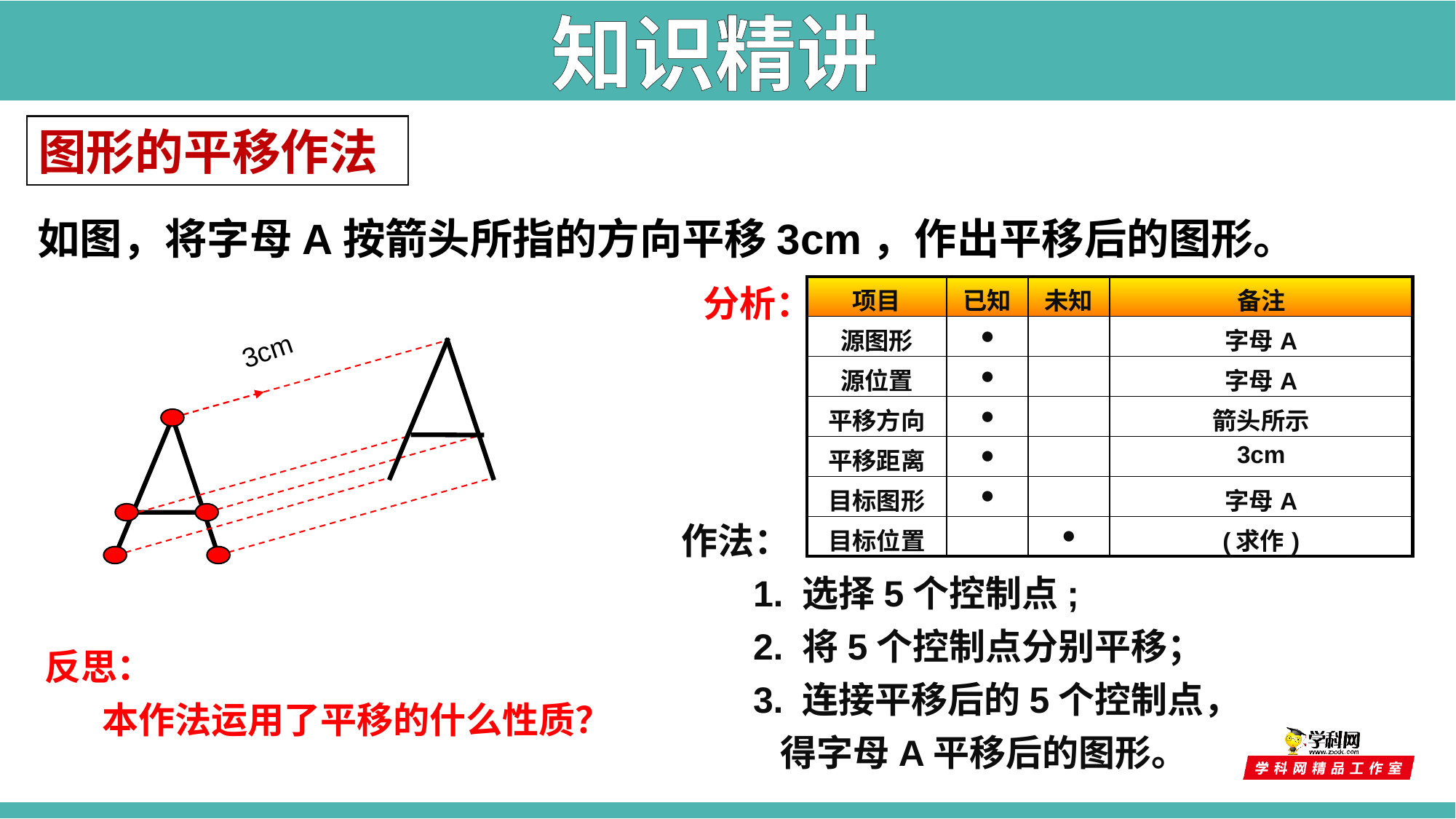

知识精讲
图形的平移作法
如图，将字母A按箭头所指的方向平移3cm，作出平移后的图形。
分析：
| 项目 | 已知 | 未知 | 备注 |
| --- | --- | --- | --- |
| 源图形 | ● |  | 字母A |
| 源位置 | ● |  | 字母A |
| 平移方向 | ● |  | 箭头所示 |
| 平移距离 | ● |  | 3cm |
| 目标图形 | ● |  | 字母A |
| 目标位置 |  | ● | (求作) |
3cm

作法：
       1. 选择5个控制点;
       2. 将5个控制点分别平移；
       3. 连接平移后的5个控制点，
           得字母A平移后的图形。

反思：
      本作法运用了平移的什么性质？